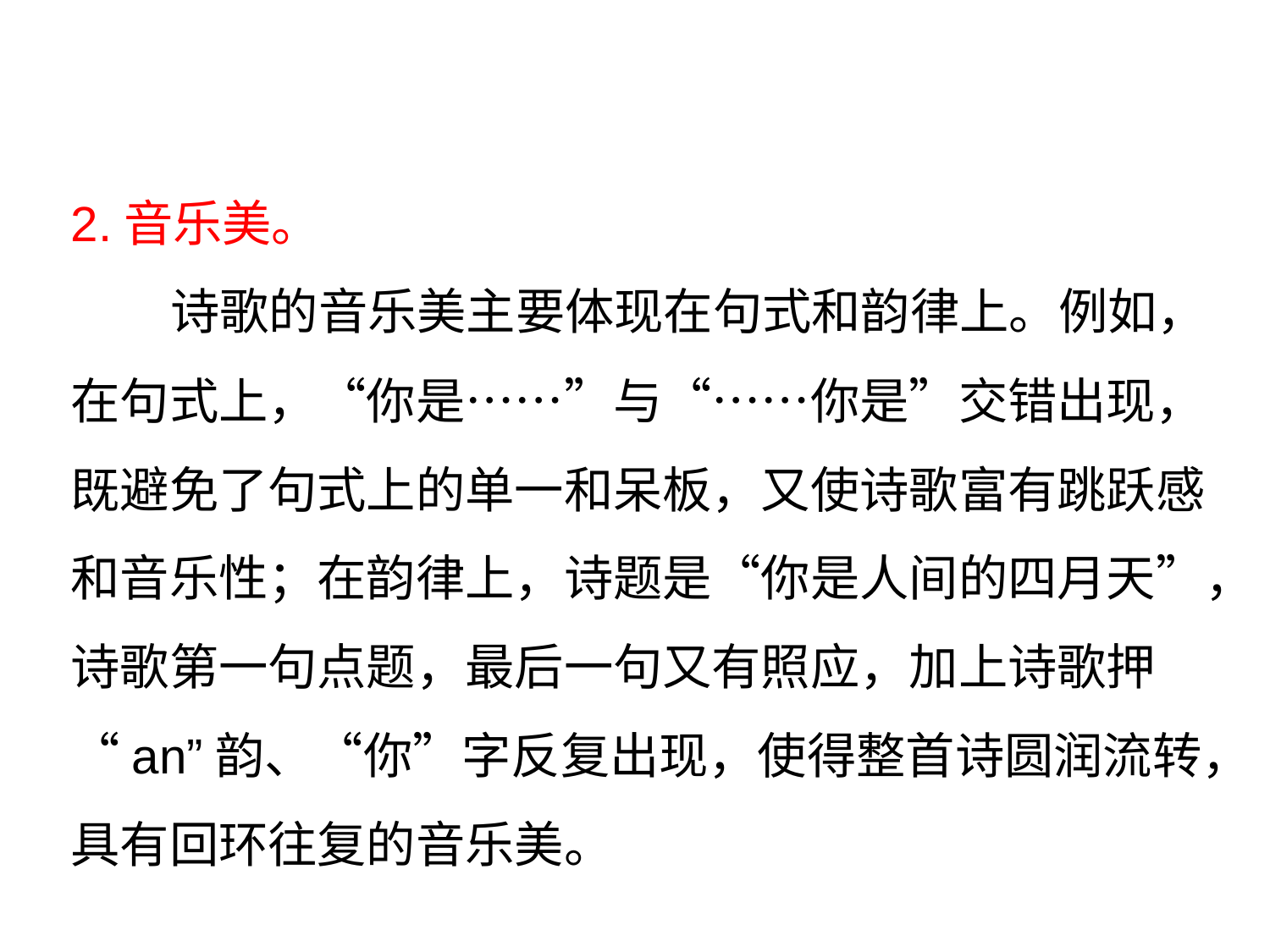

2.音乐美。
        诗歌的音乐美主要体现在句式和韵律上。例如，在句式上，“你是……”与“……你是”交错出现，既避免了句式上的单一和呆板，又使诗歌富有跳跃感和音乐性；在韵律上，诗题是“你是人间的四月天”，诗歌第一句点题，最后一句又有照应，加上诗歌押“an”韵、“你”字反复出现，使得整首诗圆润流转，具有回环往复的音乐美。